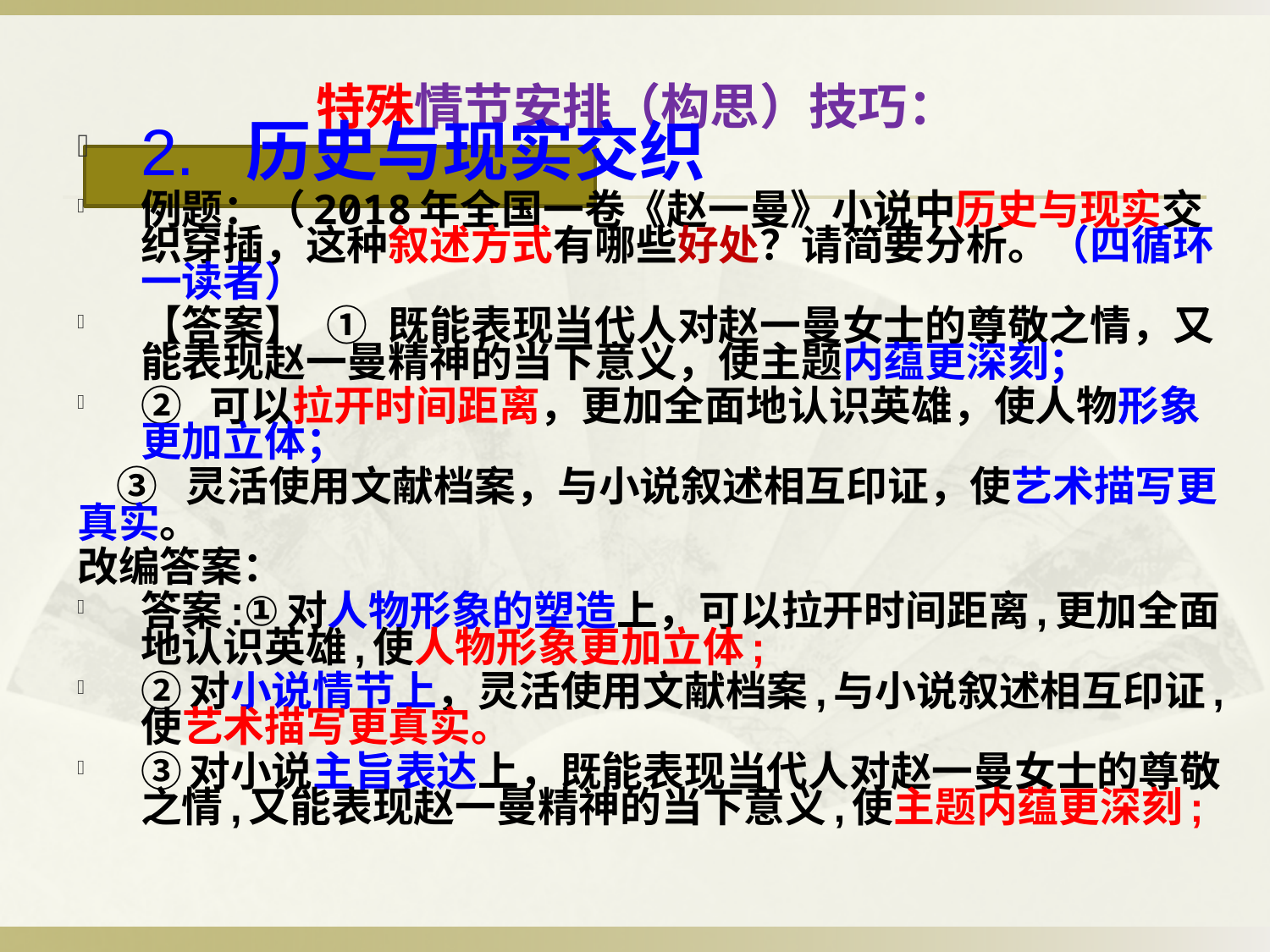

# 特殊情节安排（构思）技巧：
2. 历史与现实交织
例题：（2018年全国一卷《赵一曼》小说中历史与现实交织穿插，这种叙述方式有哪些好处？请简要分析。（四循环一读者）
【答案】 ① 既能表现当代人对赵一曼女士的尊敬之情，又能表现赵一曼精神的当下意义，使主题内蕴更深刻；
② 可以拉开时间距离，更加全面地认识英雄，使人物形象更加立体；
   ③ 灵活使用文献档案，与小说叙述相互印证，使艺术描写更真实。
改编答案：
答案:①对人物形象的塑造上，可以拉开时间距离,更加全面地认识英雄,使人物形象更加立体;
②对小说情节上，灵活使用文献档案,与小说叙述相互印证,使艺术描写更真实。
③对小说主旨表达上，既能表现当代人对赵一曼女士的尊敬之情,又能表现赵一曼精神的当下意义,使主题内蕴更深刻;